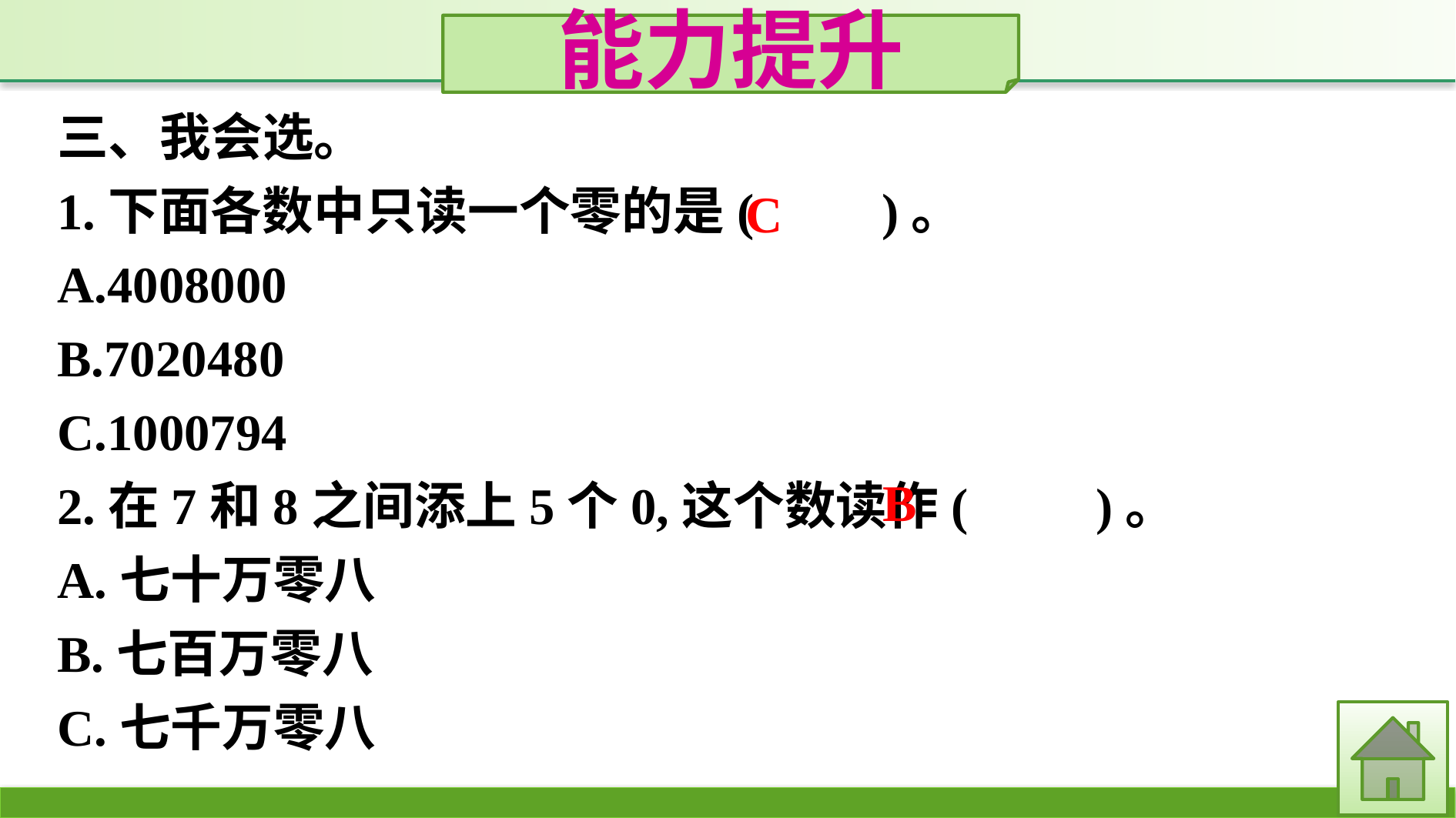

能力提升
三、我会选。
1.下面各数中只读一个零的是(　　)。
A.4008000
B.7020480
C.1000794
2.在7和8之间添上5个0,这个数读作(　　)。
A.七十万零八
B.七百万零八
C.七千万零八
C
B